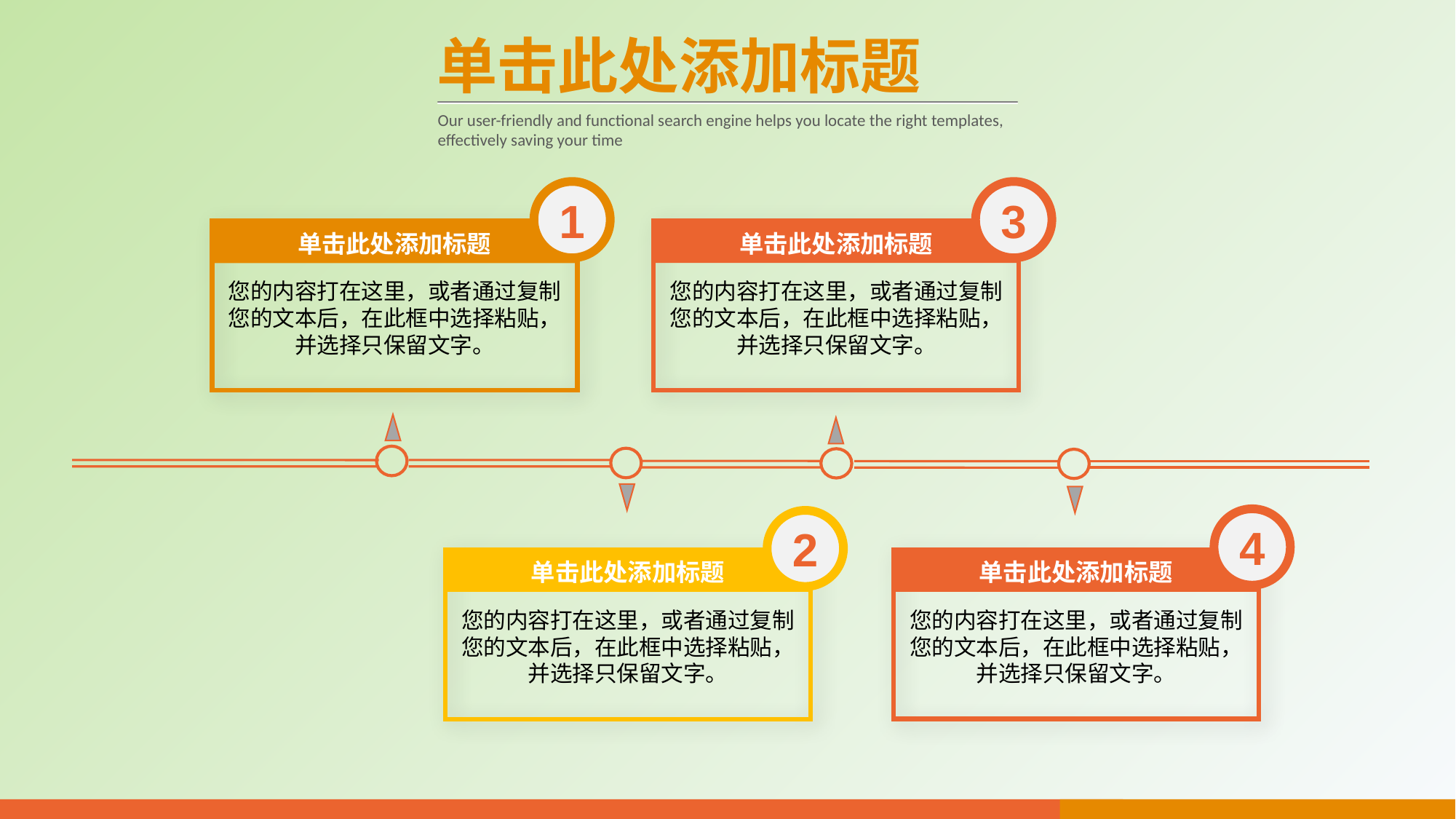

单击此处添加标题
Our user-friendly and functional search engine helps you locate the right templates, effectively saving your time
1
3

单击此处添加标题
单击此处添加标题
您的内容打在这里，或者通过复制您的文本后，在此框中选择粘贴，并选择只保留文字。
您的内容打在这里，或者通过复制您的文本后，在此框中选择粘贴，并选择只保留文字。

4
2

单击此处添加标题
单击此处添加标题
您的内容打在这里，或者通过复制您的文本后，在此框中选择粘贴，并选择只保留文字。
您的内容打在这里，或者通过复制您的文本后，在此框中选择粘贴，并选择只保留文字。